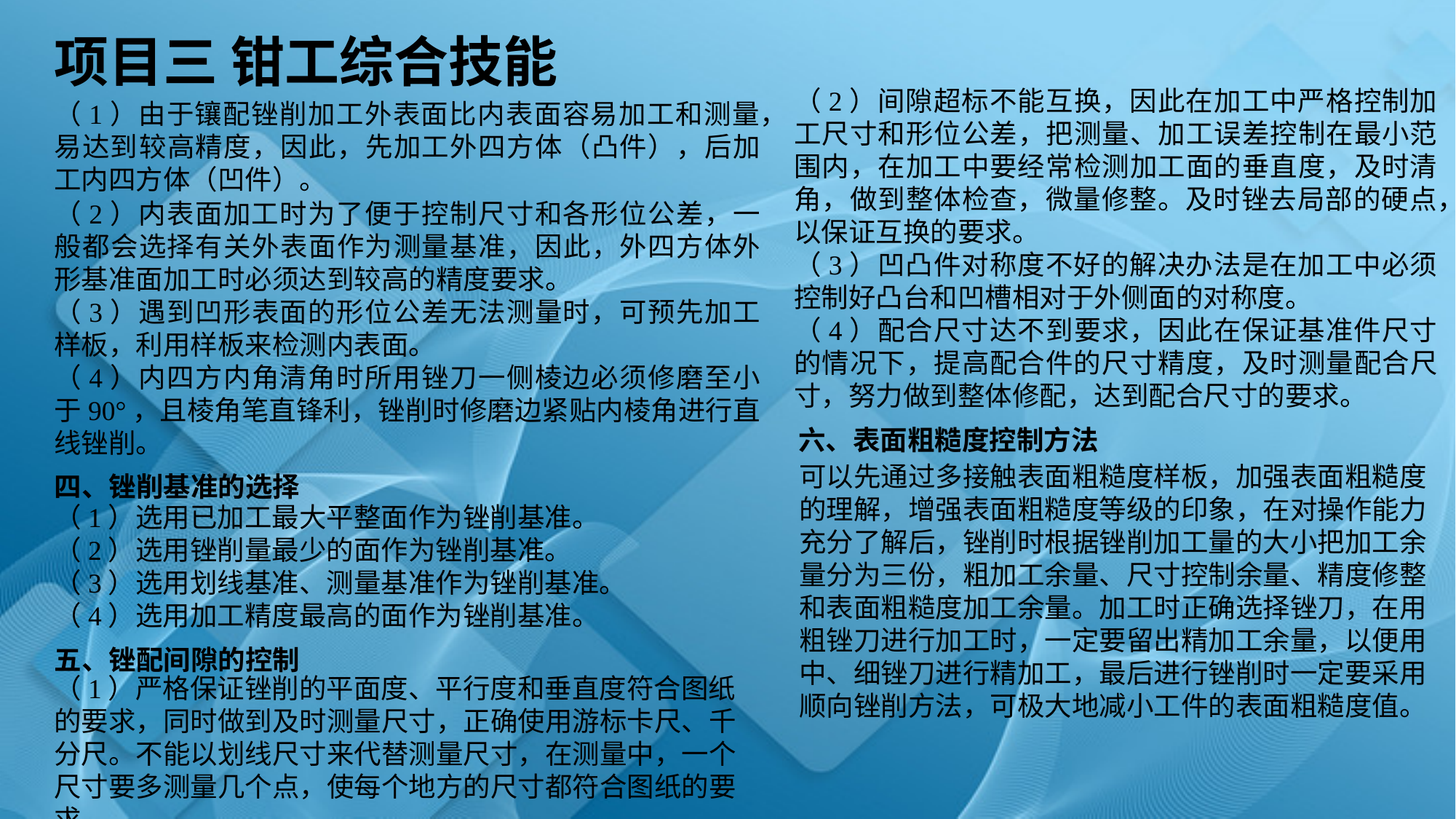

项目三 钳工综合技能
（2）间隙超标不能互换，因此在加工中严格控制加工尺寸和形位公差，把测量、加工误差控制在最小范围内，在加工中要经常检测加工面的垂直度，及时清角，做到整体检查，微量修整。及时锉去局部的硬点，以保证互换的要求。
（3）凹凸件对称度不好的解决办法是在加工中必须控制好凸台和凹槽相对于外侧面的对称度。
（4）配合尺寸达不到要求，因此在保证基准件尺寸的情况下，提高配合件的尺寸精度，及时测量配合尺寸，努力做到整体修配，达到配合尺寸的要求。
（1）由于镶配锉削加工外表面比内表面容易加工和测量，易达到较高精度，因此，先加工外四方体（凸件），后加工内四方体（凹件）。
（2）内表面加工时为了便于控制尺寸和各形位公差，一般都会选择有关外表面作为测量基准，因此，外四方体外形基准面加工时必须达到较高的精度要求。
（3）遇到凹形表面的形位公差无法测量时，可预先加工样板，利用样板来检测内表面。
（4）内四方内角清角时所用锉刀一侧棱边必须修磨至小于90°，且棱角笔直锋利，锉削时修磨边紧贴内棱角进行直线锉削。
六、表面粗糙度控制方法
四、锉削基准的选择
可以先通过多接触表面粗糙度样板，加强表面粗糙度的理解，增强表面粗糙度等级的印象，在对操作能力充分了解后，锉削时根据锉削加工量的大小把加工余量分为三份，粗加工余量、尺寸控制余量、精度修整和表面粗糙度加工余量。加工时正确选择锉刀，在用粗锉刀进行加工时，一定要留出精加工余量，以便用中、细锉刀进行精加工，最后进行锉削时一定要采用顺向锉削方法，可极大地减小工件的表面粗糙度值。
（1）选用已加工最大平整面作为锉削基准。
（2）选用锉削量最少的面作为锉削基准。
（3）选用划线基准、测量基准作为锉削基准。
（4）选用加工精度最高的面作为锉削基准。
五、锉配间隙的控制
（1）严格保证锉削的平面度、平行度和垂直度符合图纸的要求，同时做到及时测量尺寸，正确使用游标卡尺、千分尺。不能以划线尺寸来代替测量尺寸，在测量中，一个尺寸要多测量几个点，使每个地方的尺寸都符合图纸的要求。